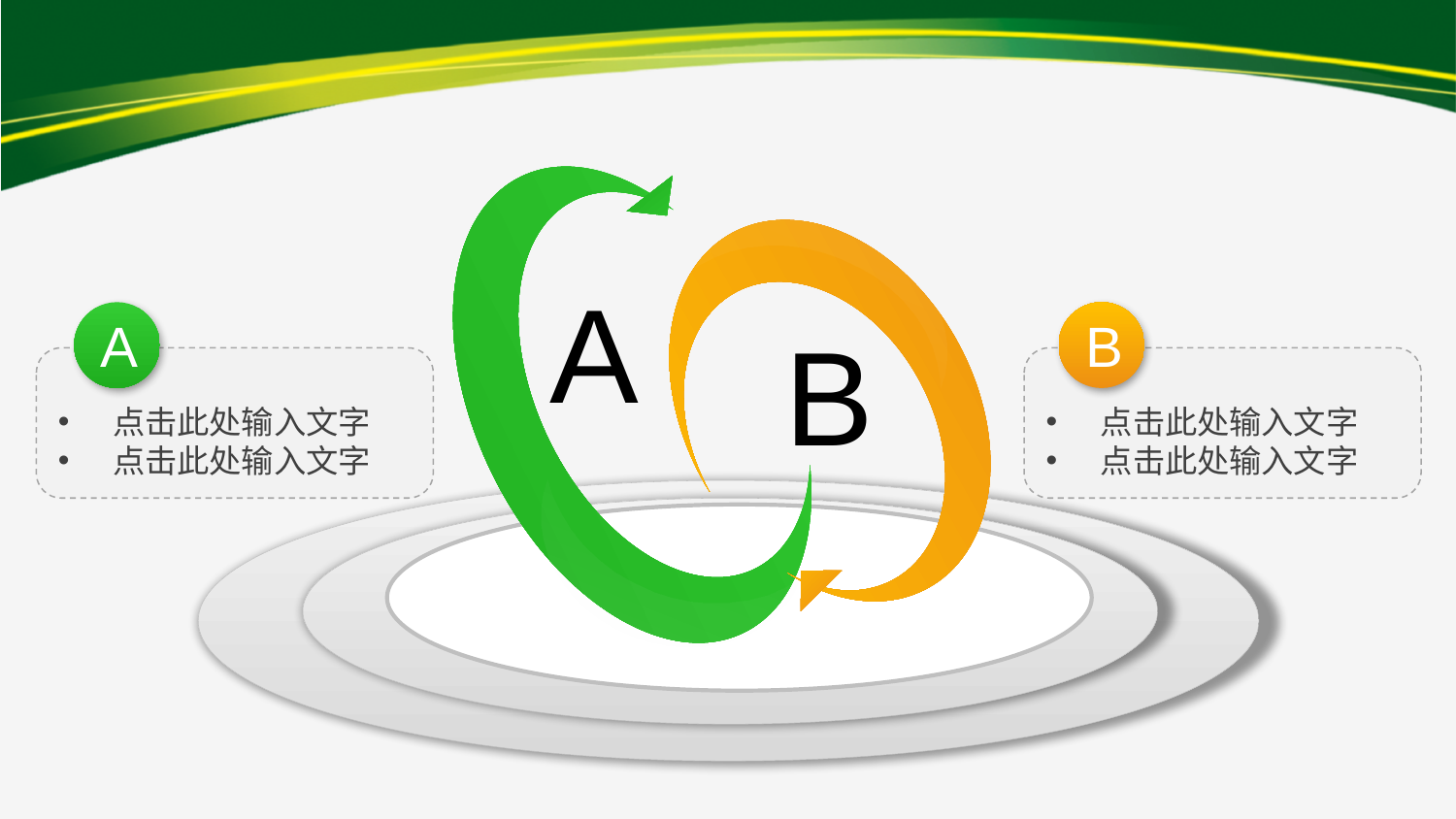

#

A
A
B
B
点击此处输入文字
点击此处输入文字
点击此处输入文字
点击此处输入文字